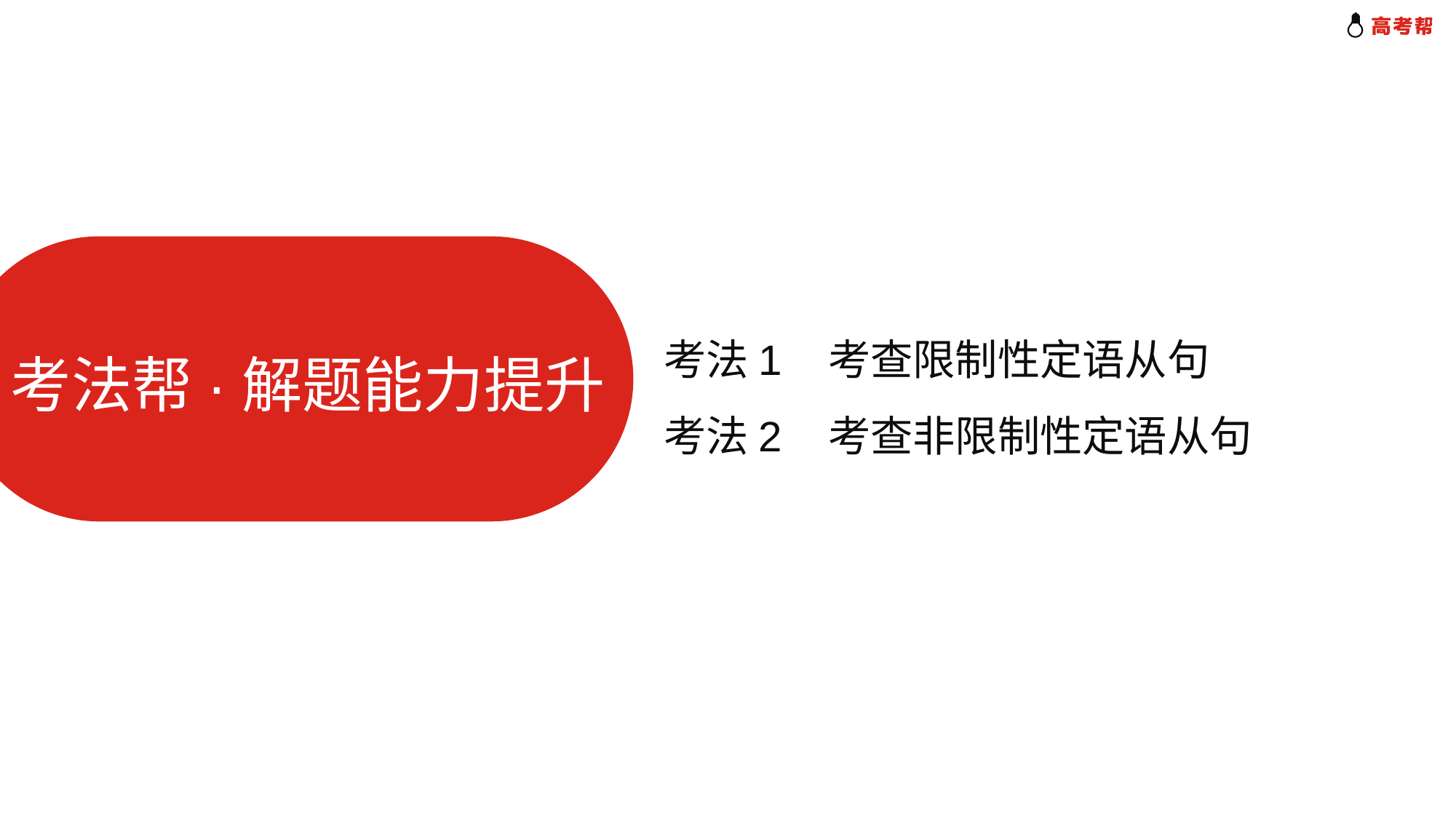

考法1   考查限制性定语从句
考法2   考查非限制性定语从句
考法帮·解题能力提升